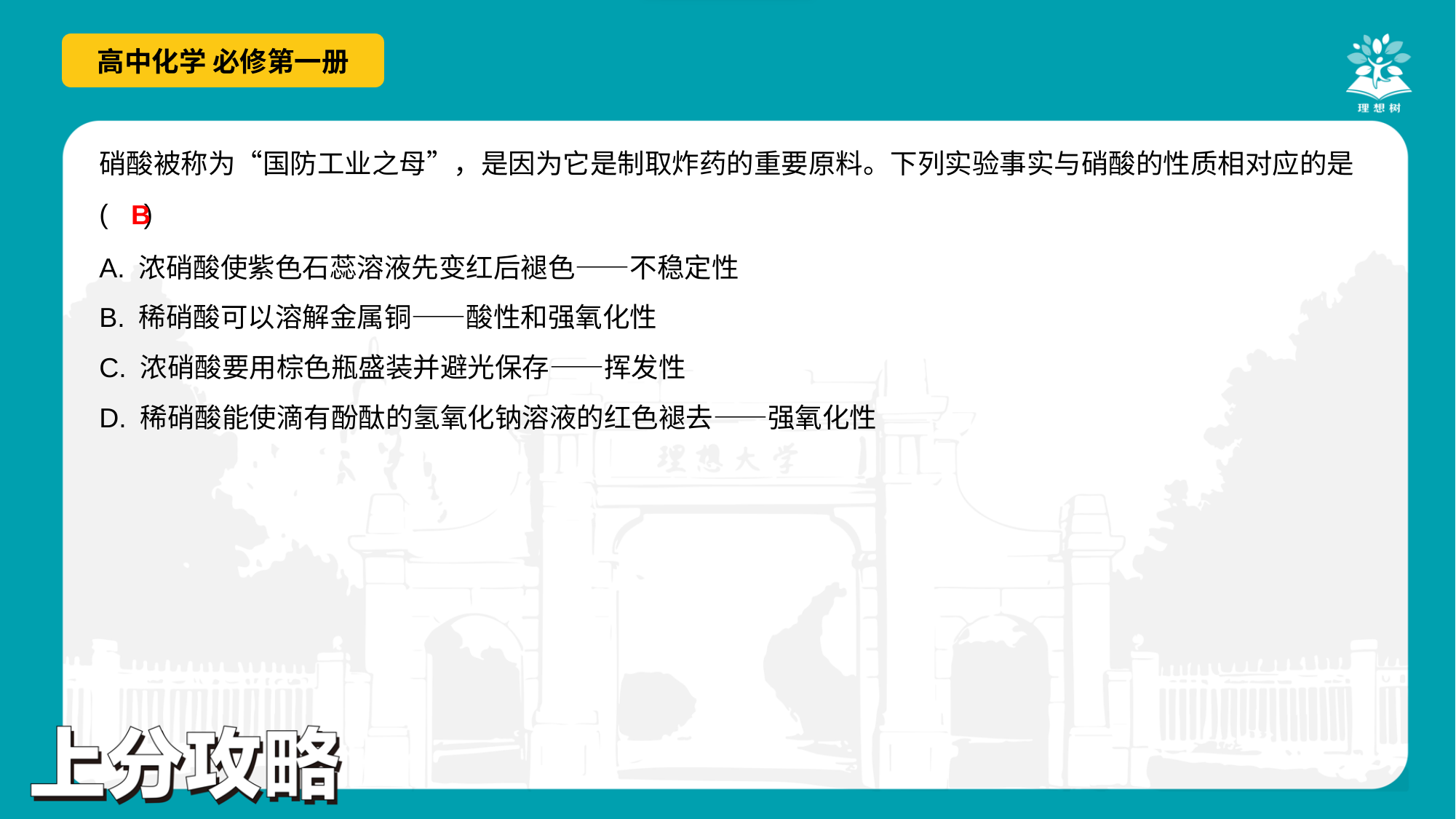

硝酸被称为“国防工业之母”，是因为它是制取炸药的重要原料。下列实验事实与硝酸的性质相对应的是
(     )
B
A. 浓硝酸使紫色石蕊溶液先变红后褪色——不稳定性
B. 稀硝酸可以溶解金属铜——酸性和强氧化性
C. 浓硝酸要用棕色瓶盛装并避光保存——挥发性
D. 稀硝酸能使滴有酚酞的氢氧化钠溶液的红色褪去——强氧化性